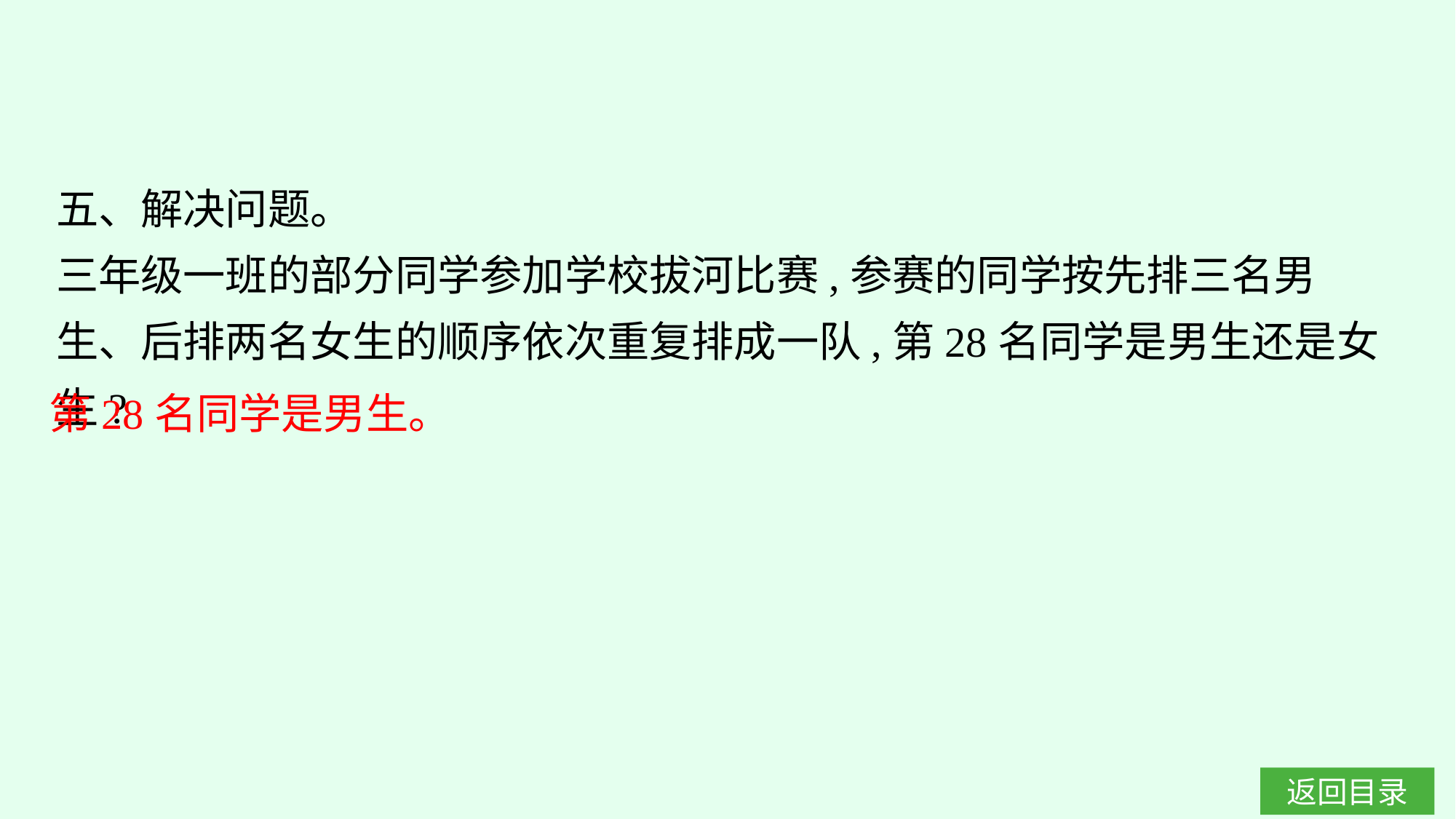

五、解决问题。
三年级一班的部分同学参加学校拔河比赛,参赛的同学按先排三名男生、后排两名女生的顺序依次重复排成一队,第28名同学是男生还是女生?
第28名同学是男生。